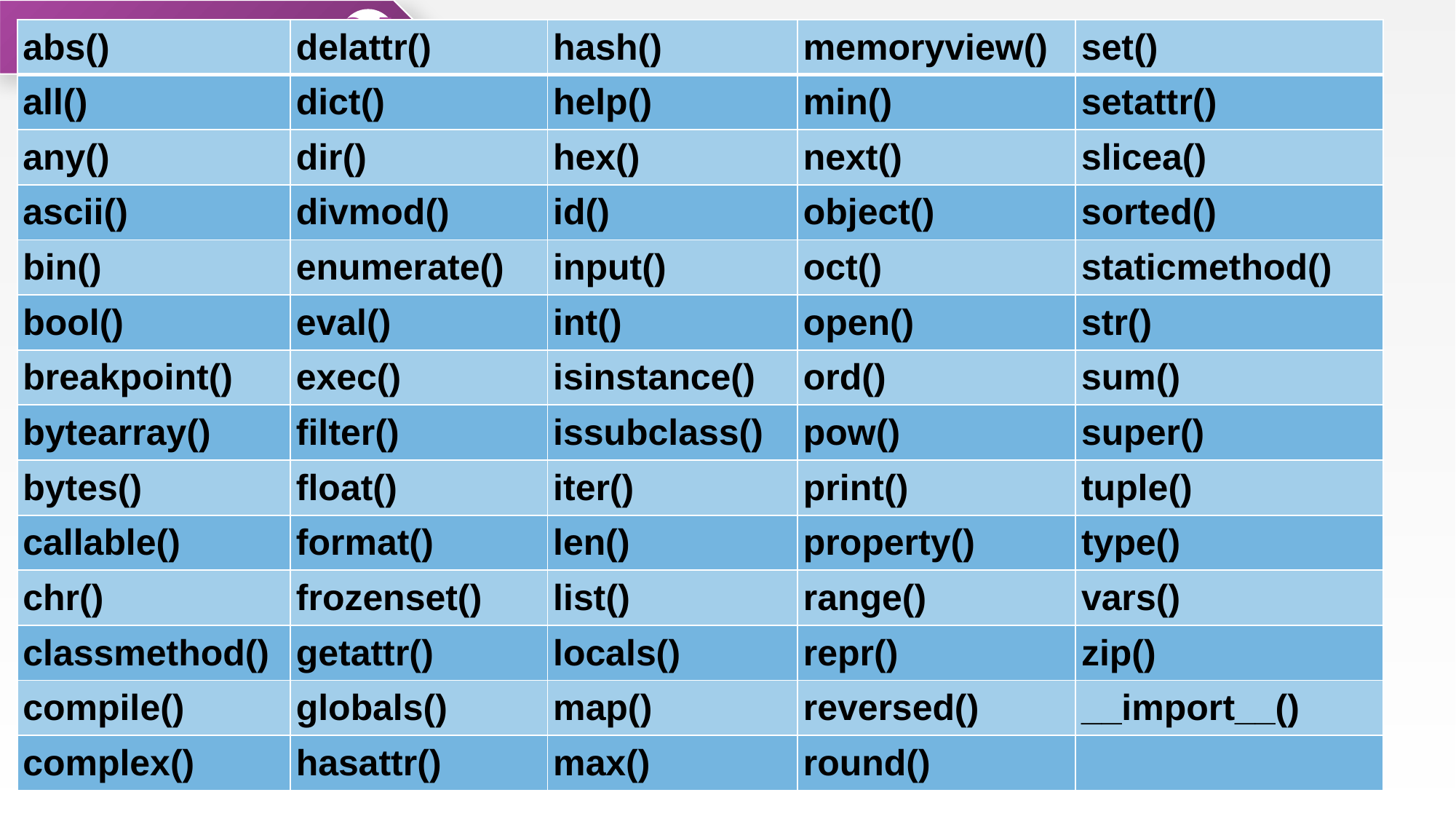

内置函数与标准函数库

2.4
| abs() | delattr() | hash() | memoryview() | set() |
| --- | --- | --- | --- | --- |
| all() | dict() | help() | min() | setattr() |
| any() | dir() | hex() | next() | slicea() |
| ascii() | divmod() | id() | object() | sorted() |
| bin() | enumerate() | input() | oct() | staticmethod() |
| bool() | eval() | int() | open() | str() |
| breakpoint() | exec() | isinstance() | ord() | sum() |
| bytearray() | filter() | issubclass() | pow() | super() |
| bytes() | float() | iter() | print() | tuple() |
| callable() | format() | len() | property() | type() |
| chr() | frozenset() | list() | range() | vars() |
| classmethod() | getattr() | locals() | repr() | zip() |
| compile() | globals() | map() | reversed() | \_\_import\_\_() |
| complex() | hasattr() | max() | round() |  |

2.4.1

内置函数
    Python 解释器自带的函数称为内置函数，这些函数可以直接使用，不需要导入某个模块，灵活使用这些函数能够提高编程效率。内置函数和标准库函数是不一样的。内置函数是解释器的一部分，它随着解释器的启动而生效。Python 解释器也是一个程序，它给用户提供了一些常用功能，并给它们起了独一无二的名字，这些常用功能就是内置函数。Python 解释器启动以后，内置函数也生效了。Python的内置函数都在一个名为__builtins__的模块中，输入：
>>> dir(__builtins__)